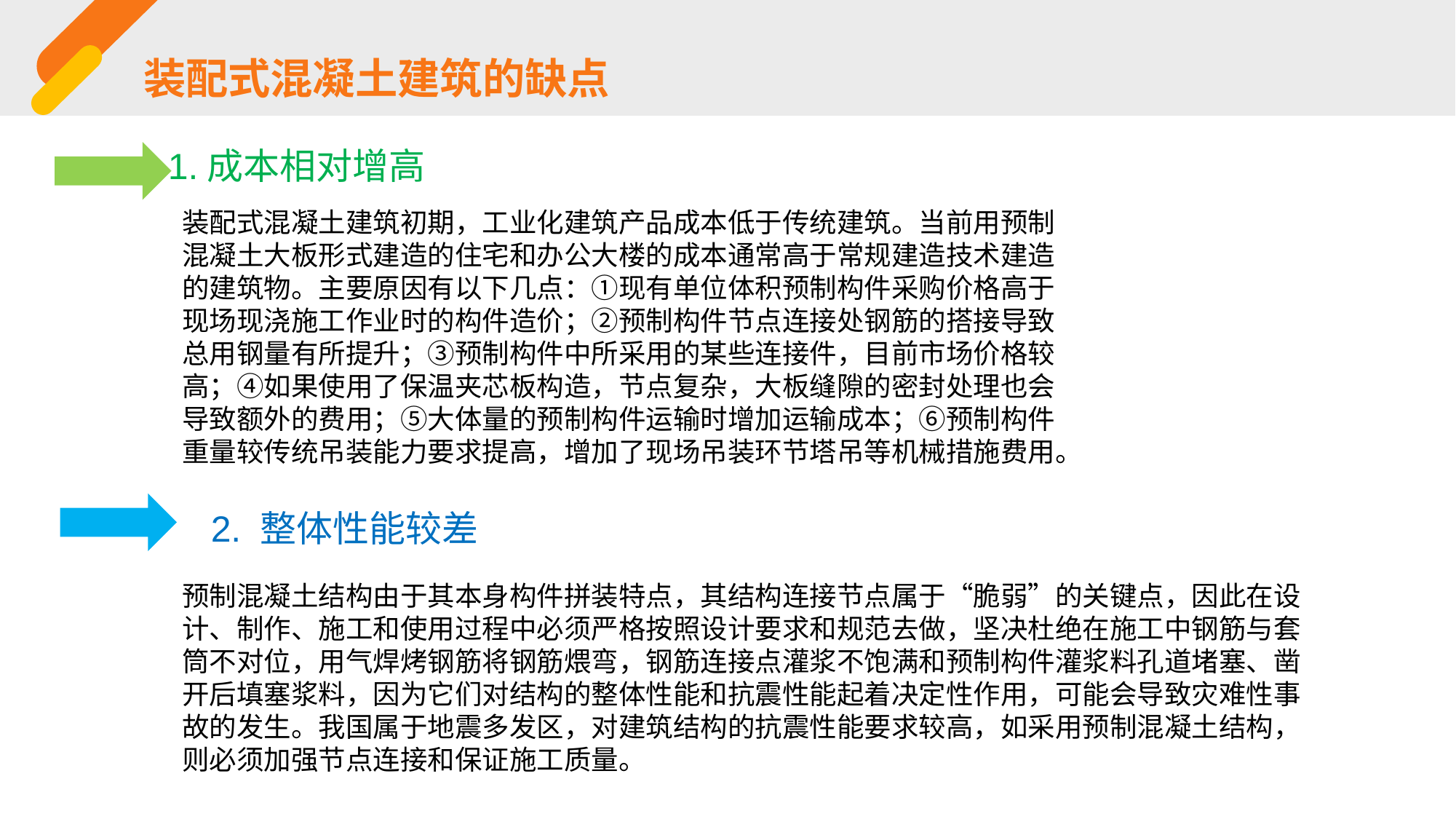

装配式混凝土建筑的缺点
1.成本相对增高

装配式混凝土建筑初期，工业化建筑产品成本低于传统建筑。当前用预制混凝土大板形式建造的住宅和办公大楼的成本通常高于常规建造技术建造的建筑物。主要原因有以下几点：①现有单位体积预制构件采购价格高于现场现浇施工作业时的构件造价；②预制构件节点连接处钢筋的搭接导致总用钢量有所提升；③预制构件中所采用的某些连接件，目前市场价格较高；④如果使用了保温夹芯板构造，节点复杂，大板缝隙的密封处理也会导致额外的费用；⑤大体量的预制构件运输时增加运输成本；⑥预制构件重量较传统吊装能力要求提高，增加了现场吊装环节塔吊等机械措施费用。

2. 整体性能较差
预制混凝土结构由于其本身构件拼装特点，其结构连接节点属于“脆弱”的关键点，因此在设计、制作、施工和使用过程中必须严格按照设计要求和规范去做，坚决杜绝在施工中钢筋与套筒不对位，用气焊烤钢筋将钢筋煨弯，钢筋连接点灌浆不饱满和预制构件灌浆料孔道堵塞、凿开后填塞浆料，因为它们对结构的整体性能和抗震性能起着决定性作用，可能会导致灾难性事故的发生。我国属于地震多发区，对建筑结构的抗震性能要求较高，如采用预制混凝土结构，则必须加强节点连接和保证施工质量。